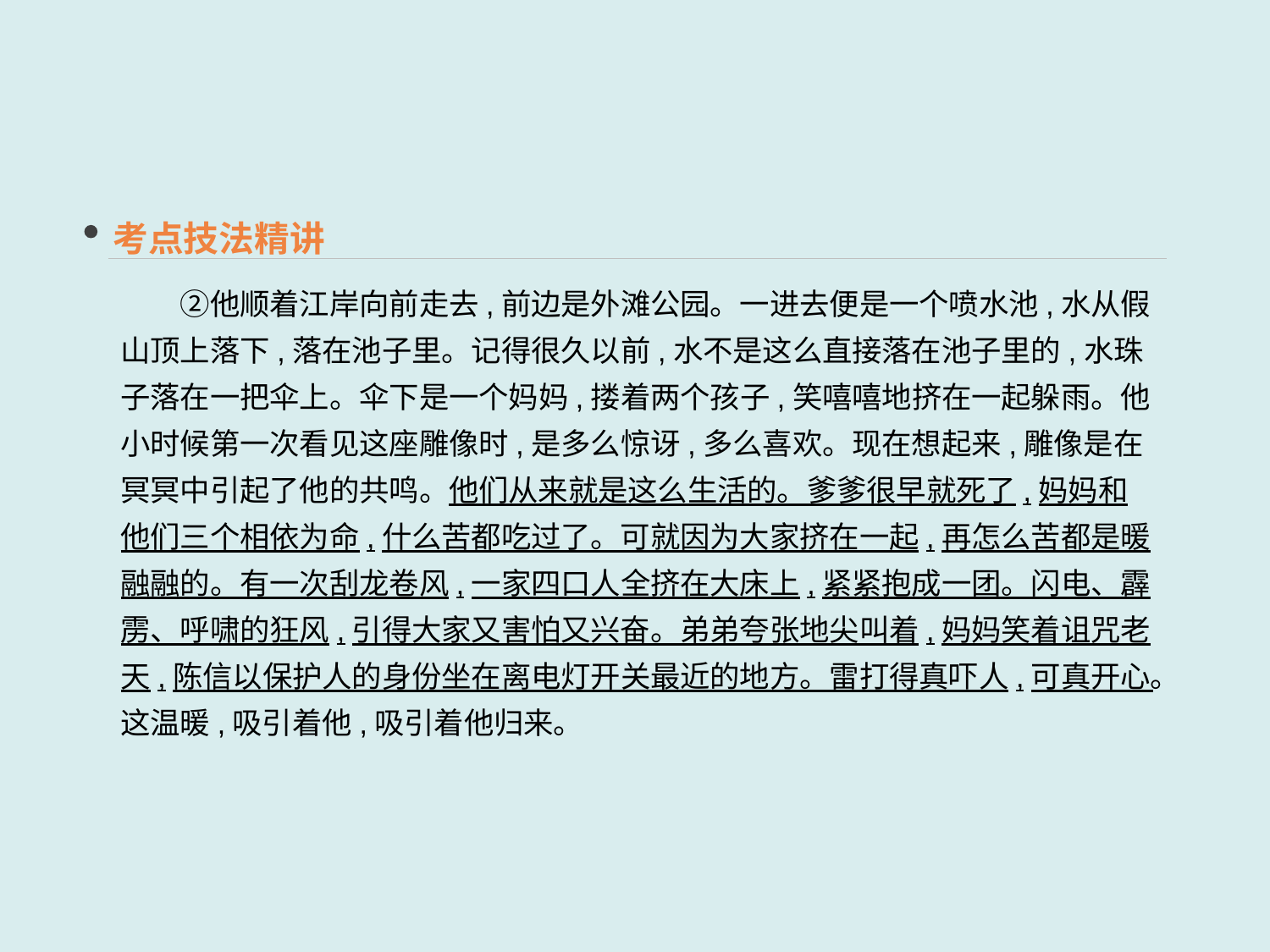

考点技法精讲

　　②他顺着江岸向前走去,前边是外滩公园。一进去便是一个喷水池,水从假山顶上落下,落在池子里。记得很久以前,水不是这么直接落在池子里的,水珠子落在一把伞上。伞下是一个妈妈,搂着两个孩子,笑嘻嘻地挤在一起躲雨。他小时候第一次看见这座雕像时,是多么惊讶,多么喜欢。现在想起来,雕像是在冥冥中引起了他的共鸣。他们从来就是这么生活的。爹爹很早就死了,妈妈和他们三个相依为命,什么苦都吃过了。可就因为大家挤在一起,再怎么苦都是暖融融的。有一次刮龙卷风,一家四口人全挤在大床上,紧紧抱成一团。闪电、霹雳、呼啸的狂风,引得大家又害怕又兴奋。弟弟夸张地尖叫着,妈妈笑着诅咒老天,陈信以保护人的身份坐在离电灯开关最近的地方。雷打得真吓人,可真开心。这温暖,吸引着他,吸引着他归来。